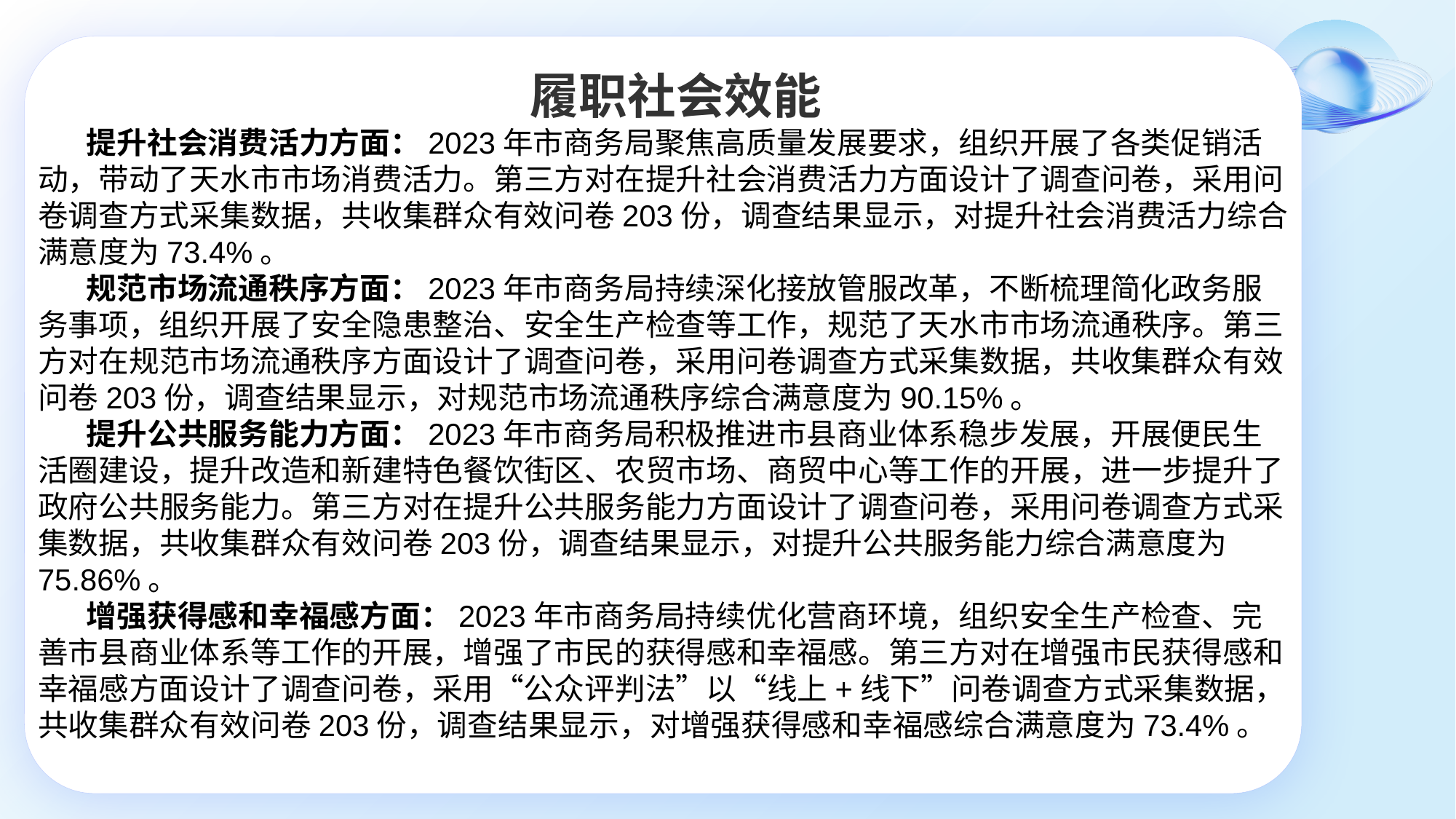

履职社会效能
      提升社会消费活力方面：2023年市商务局聚焦高质量发展要求，组织开展了各类促销活动，带动了天水市市场消费活力。第三方对在提升社会消费活力方面设计了调查问卷，采用问卷调查方式采集数据，共收集群众有效问卷203份，调查结果显示，对提升社会消费活力综合满意度为73.4%。
      规范市场流通秩序方面：2023年市商务局持续深化接放管服改革，不断梳理简化政务服务事项，组织开展了安全隐患整治、安全生产检查等工作，规范了天水市市场流通秩序。第三方对在规范市场流通秩序方面设计了调查问卷，采用问卷调查方式采集数据，共收集群众有效问卷203份，调查结果显示，对规范市场流通秩序综合满意度为90.15%。
      提升公共服务能力方面：2023年市商务局积极推进市县商业体系稳步发展，开展便民生活圈建设，提升改造和新建特色餐饮街区、农贸市场、商贸中心等工作的开展，进一步提升了政府公共服务能力。第三方对在提升公共服务能力方面设计了调查问卷，采用问卷调查方式采集数据，共收集群众有效问卷203份，调查结果显示，对提升公共服务能力综合满意度为75.86%。
      增强获得感和幸福感方面：2023年市商务局持续优化营商环境，组织安全生产检查、完善市县商业体系等工作的开展，增强了市民的获得感和幸福感。第三方对在增强市民获得感和幸福感方面设计了调查问卷，采用“公众评判法”以“线上+线下”问卷调查方式采集数据，共收集群众有效问卷203份，调查结果显示，对增强获得感和幸福感综合满意度为73.4%。